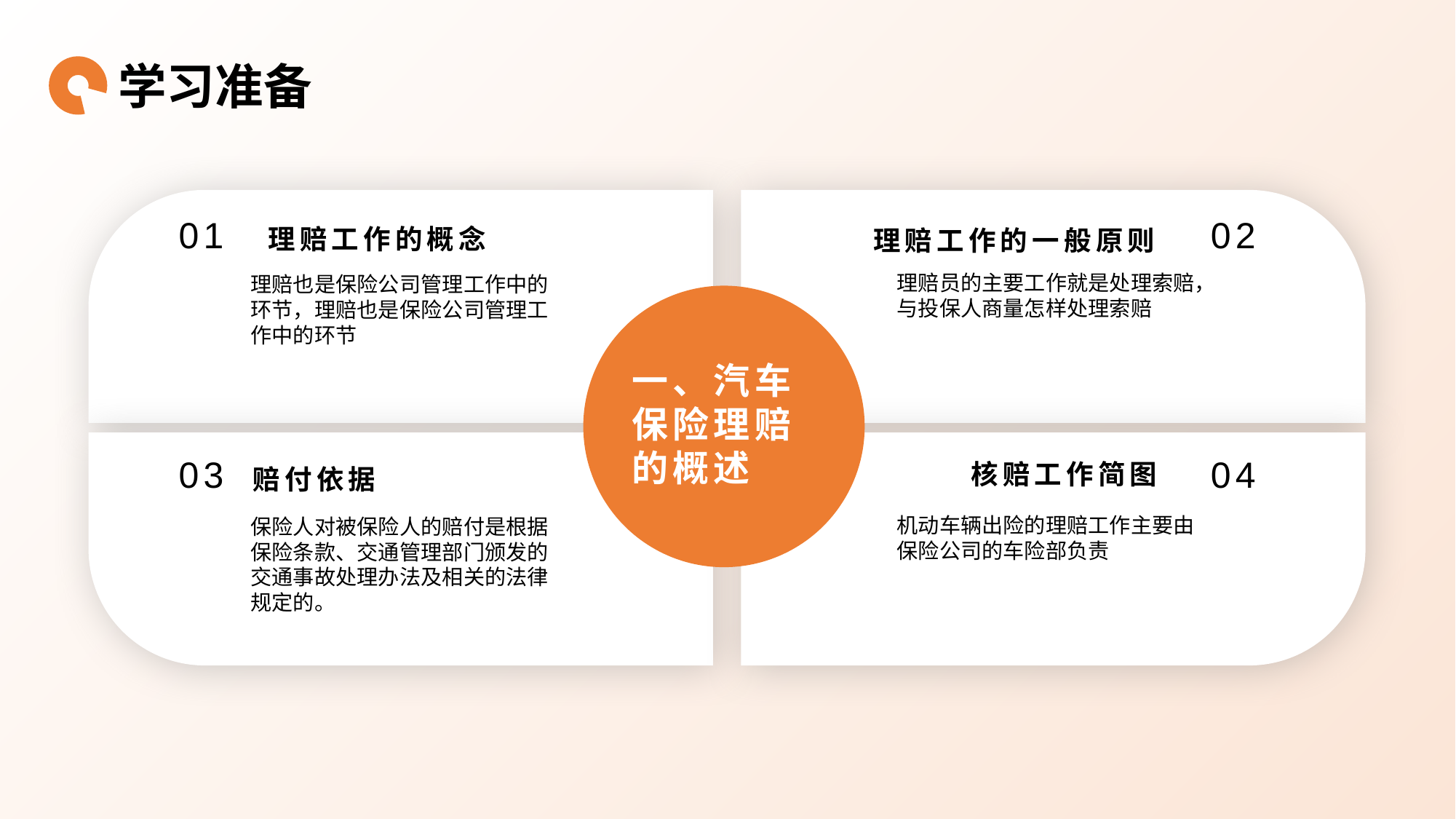

学习准备

01
02
 理赔工作的概念
理赔工作的一般原则
理赔员的主要工作就是处理索赔，与投保人商量怎样处理索赔
理赔也是保险公司管理工作中的环节，理赔也是保险公司管理工作中的环节

一、汽车保险理赔的概述

03
04
核赔工作简图
赔付依据
机动车辆出险的理赔工作主要由保险公司的车险部负责
保险人对被保险人的赔付是根据保险条款、交通管理部门颁发的交通事故处理办法及相关的法律规定的。